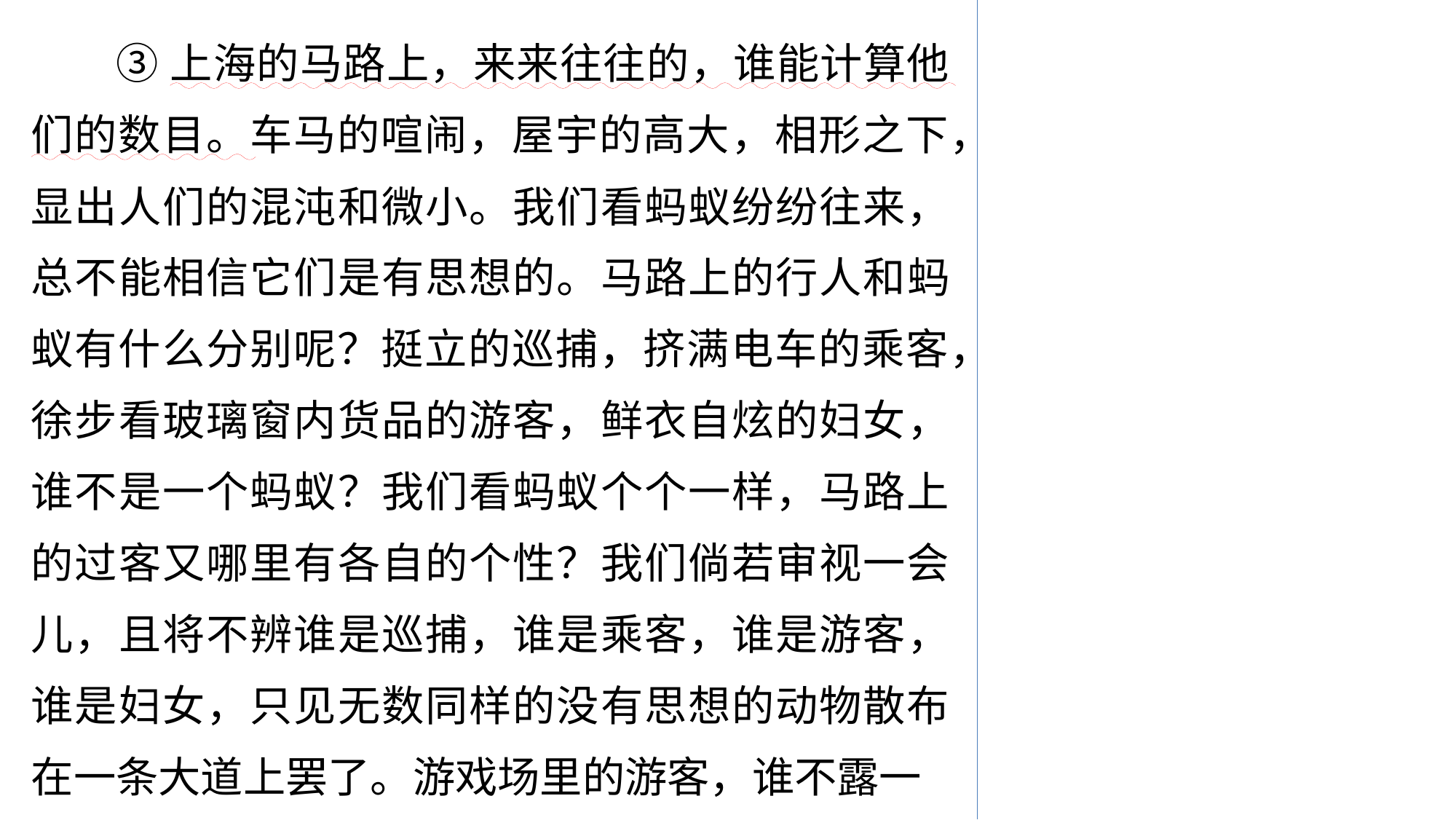

③上海的马路上，来来往往的，谁能计算他们的数目。车马的喧闹，屋宇的高大，相形之下，显出人们的混沌和微小。我们看蚂蚁纷纷往来，总不能相信它们是有思想的。马路上的行人和蚂蚁有什么分别呢？挺立的巡捕，挤满电车的乘客，徐步看玻璃窗内货品的游客，鲜衣自炫的妇女，谁不是一个蚂蚁？我们看蚂蚁个个一样，马路上的过客又哪里有各自的个性？我们倘若审视一会儿，且将不辨谁是巡捕，谁是乘客，谁是游客，谁是妇女，只见无数同样的没有思想的动物散布在一条大道上罢了。游戏场里的游客，谁不露一